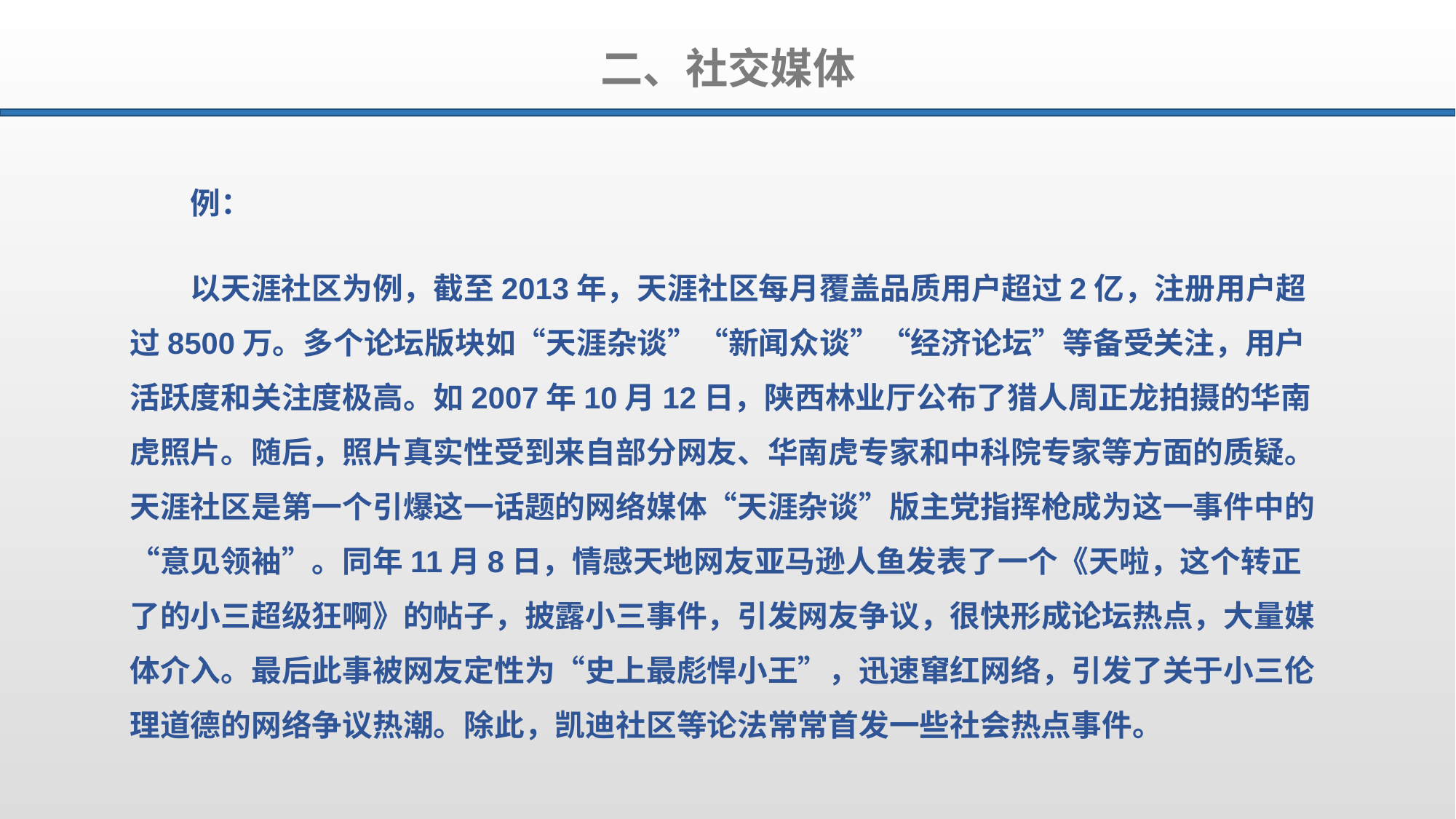

二、社交媒体

例：
以天涯社区为例，截至2013年，天涯社区每月覆盖品质用户超过2亿，注册用户超过8500万。多个论坛版块如“天涯杂谈”“新闻众谈”“经济论坛”等备受关注，用户活跃度和关注度极高。如2007年10月12日，陕西林业厅公布了猎人周正龙拍摄的华南虎照片。随后，照片真实性受到来自部分网友、华南虎专家和中科院专家等方面的质疑。天涯社区是第一个引爆这一话题的网络媒体“天涯杂谈”版主党指挥枪成为这一事件中的“意见领袖”。同年11月8日，情感天地网友亚马逊人鱼发表了一个《天啦，这个转正了的小三超级狂啊》的帖子，披露小三事件，引发网友争议，很快形成论坛热点，大量媒体介入。最后此事被网友定性为“史上最彪悍小王”，迅速窜红网络，引发了关于小三伦理道德的网络争议热潮。除此，凯迪社区等论法常常首发一些社会热点事件。